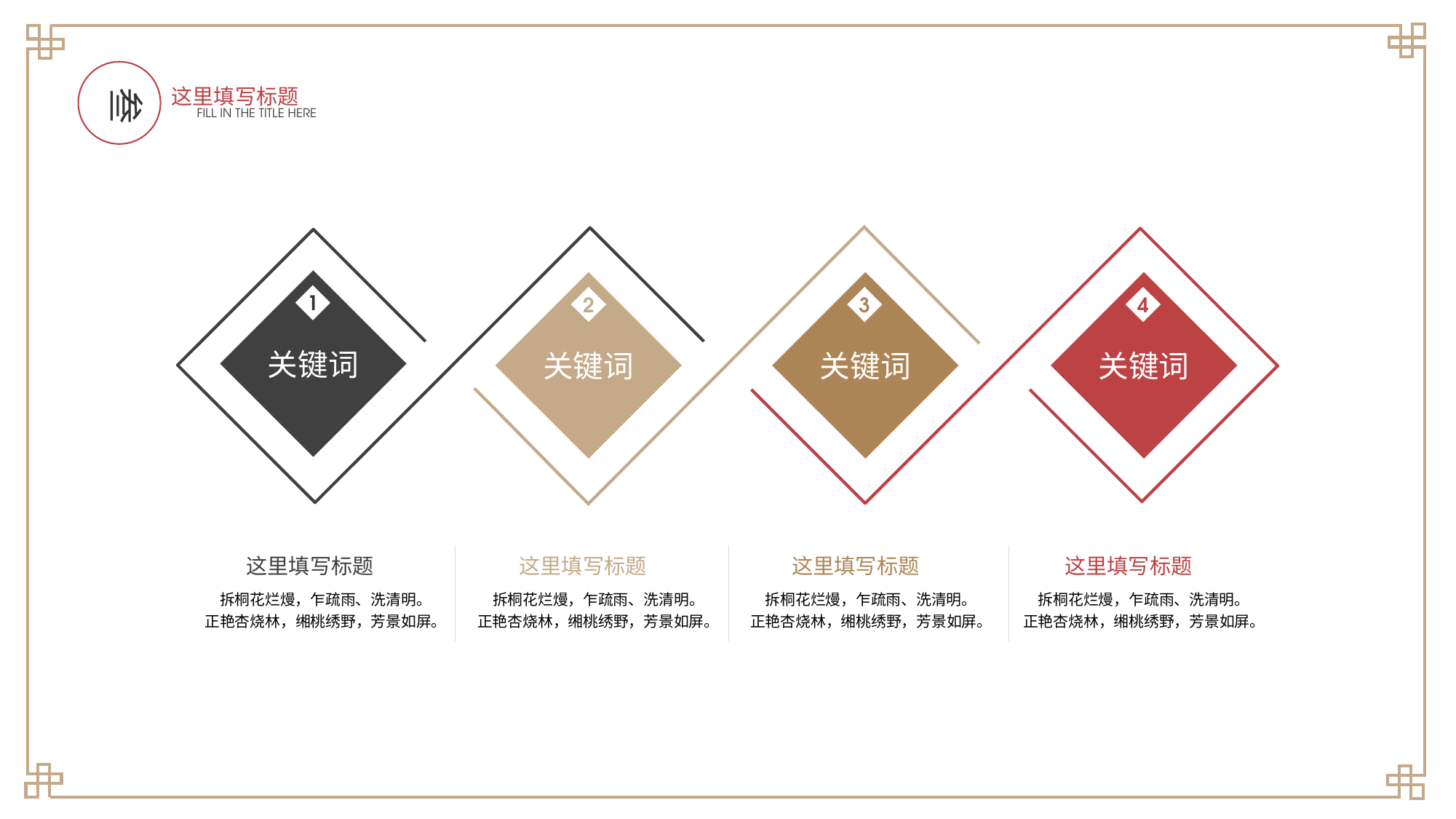

叁
这里填写标题
FILL IN THE TITLE HERE

关键词
关键词
关键词
关键词
1
2
3
4
这里填写标题
这里填写标题
这里填写标题
这里填写标题
拆桐花烂熳，乍疏雨、洗清明。
正艳杏烧林，缃桃绣野，芳景如屏。
拆桐花烂熳，乍疏雨、洗清明。
正艳杏烧林，缃桃绣野，芳景如屏。
拆桐花烂熳，乍疏雨、洗清明。
正艳杏烧林，缃桃绣野，芳景如屏。
拆桐花烂熳，乍疏雨、洗清明。
正艳杏烧林，缃桃绣野，芳景如屏。